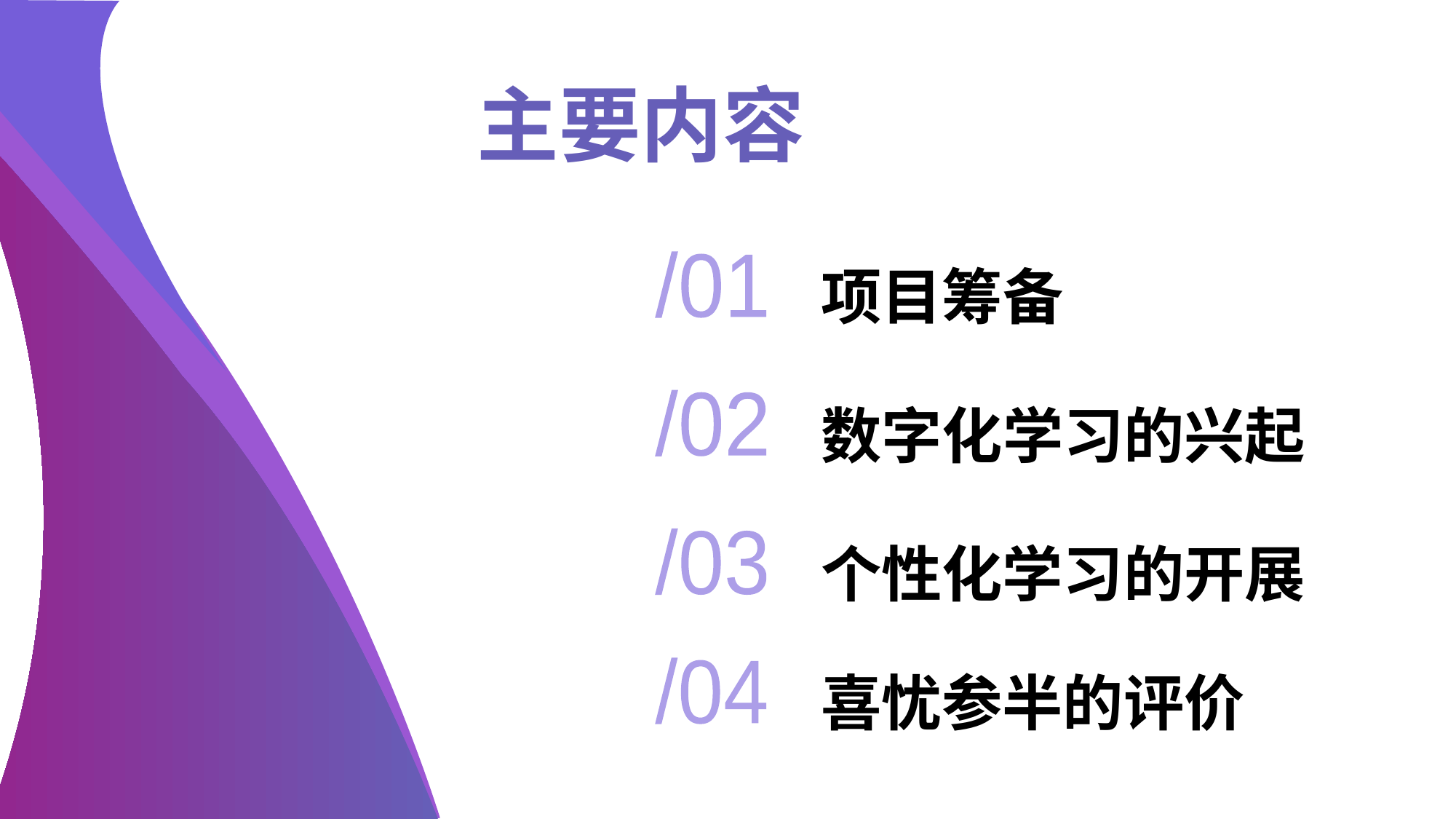

主要内容
# 项目筹备
/01
数字化学习的兴起
/02
个性化学习的开展
/03
喜忧参半的评价
/04